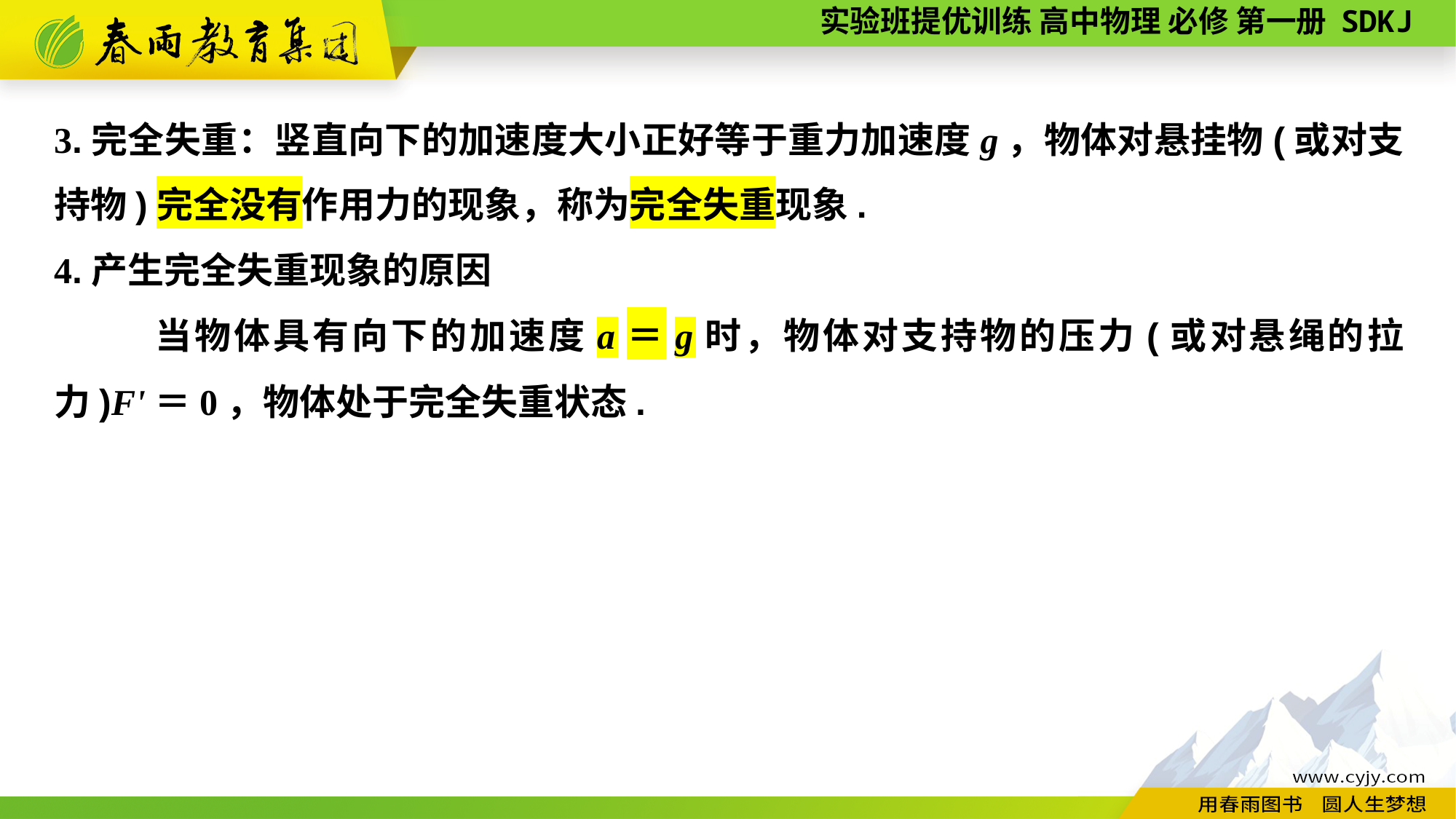

3.完全失重：竖直向下的加速度大小正好等于重力加速度g，物体对悬挂物(或对支持物)完全没有作用力的现象，称为完全失重现象.
4.产生完全失重现象的原因
        当物体具有向下的加速度a＝g时，物体对支持物的压力(或对悬绳的拉力)F'＝0，物体处于完全失重状态.